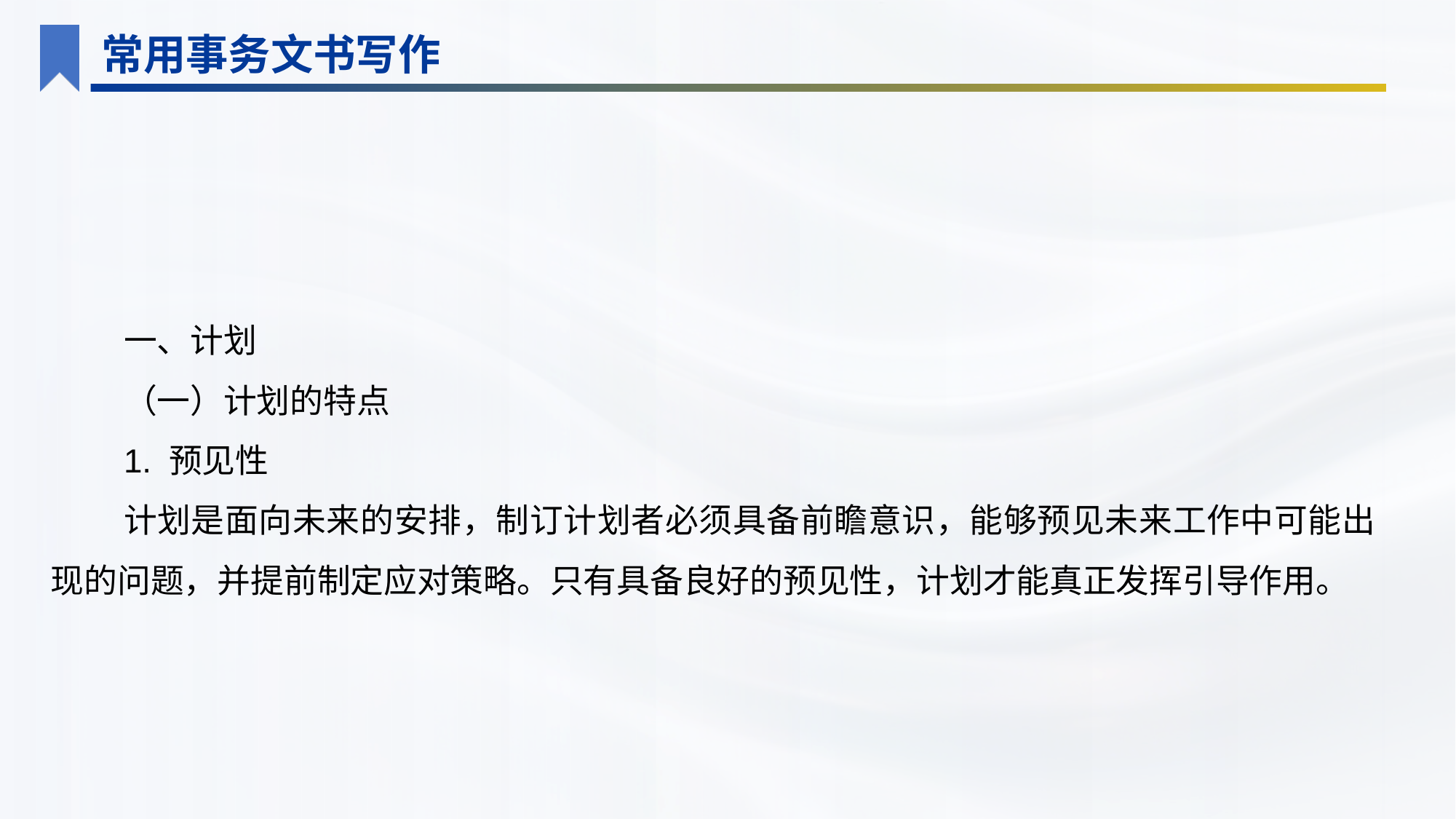

常用事务文书写作
一、计划
（一）计划的特点
1. 预见性
计划是面向未来的安排，制订计划者必须具备前瞻意识，能够预见未来工作中可能出现的问题，并提前制定应对策略。只有具备良好的预见性，计划才能真正发挥引导作用。